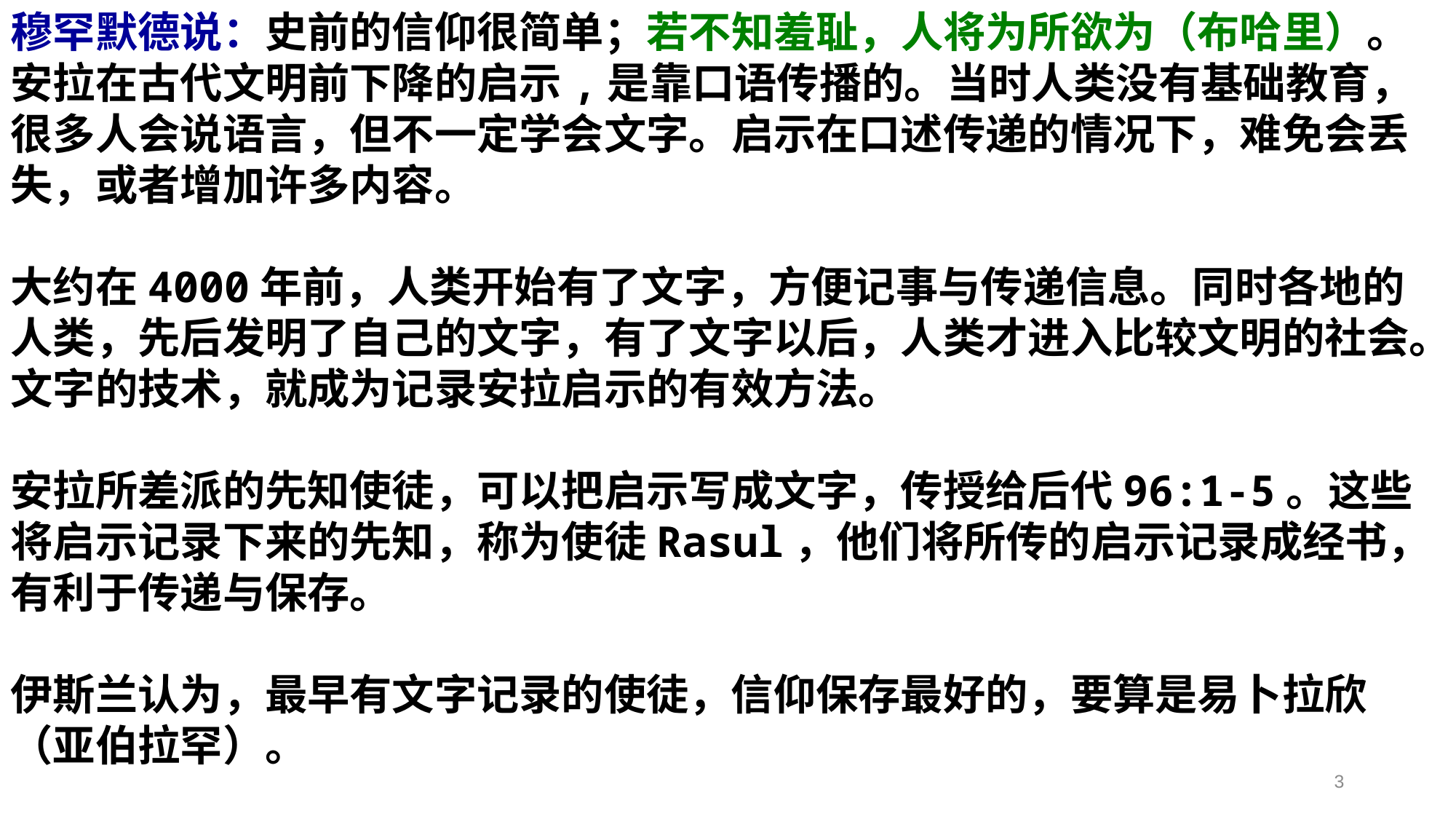

穆罕默德说：史前的信仰很简单；若不知羞耻，人将为所欲为（布哈里）。安拉在古代文明前下降的启示,是靠口语传播的。当时人类没有基础教育，很多人会说语言，但不一定学会文字。启示在口述传递的情况下，难免会丢失，或者增加许多内容。

大约在4000年前，人类开始有了文字，方便记事与传递信息。同时各地的人类，先后发明了自己的文字，有了文字以后，人类才进入比较文明的社会。文字的技术，就成为记录安拉启示的有效方法。

安拉所差派的先知使徒，可以把启示写成文字，传授给后代96:1-5。这些将启示记录下来的先知，称为使徒Rasul，他们将所传的启示记录成经书，有利于传递与保存。

伊斯兰认为，最早有文字记录的使徒，信仰保存最好的，要算是易卜拉欣（亚伯拉罕）。
3